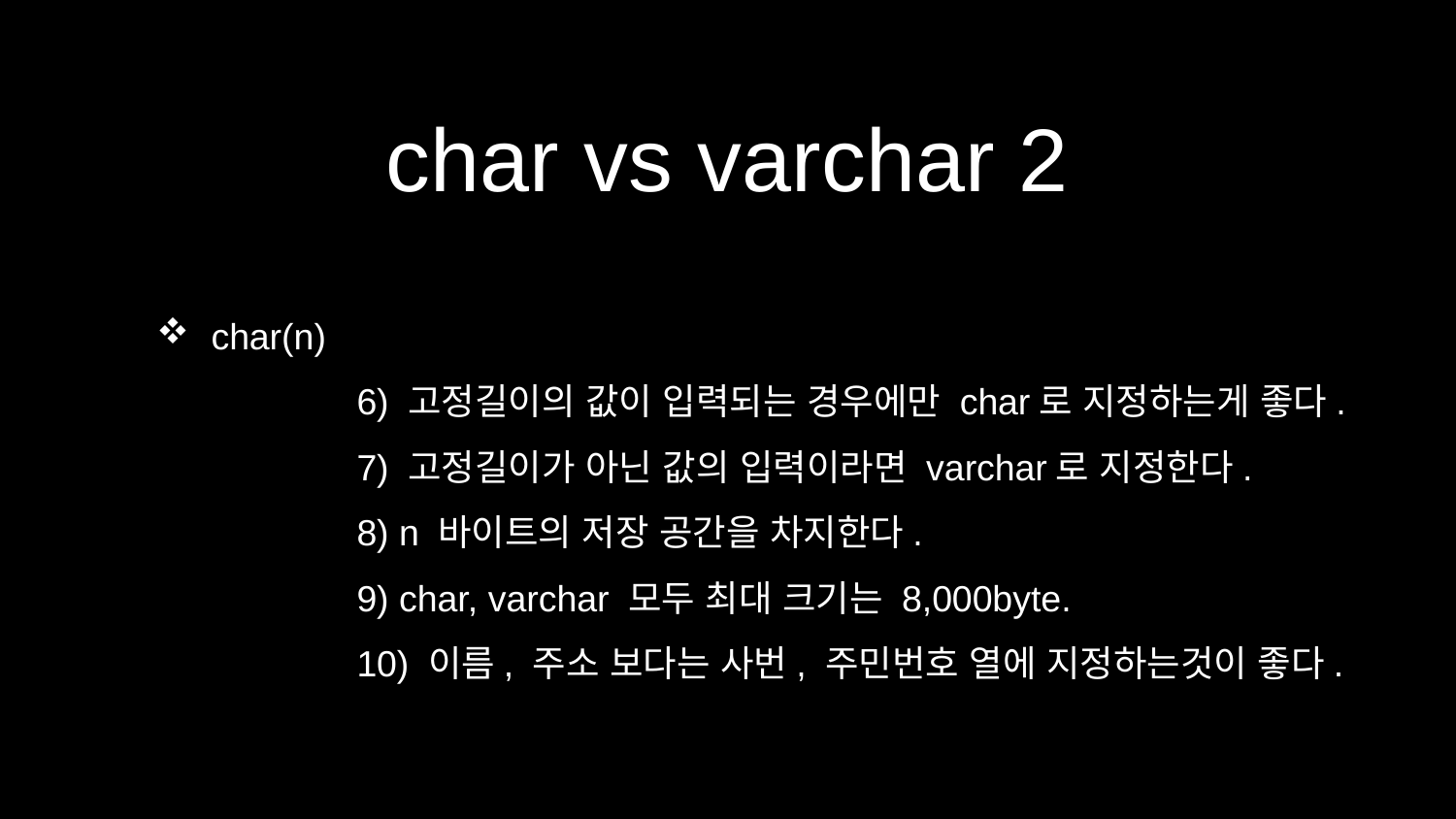

# char vs varchar 2
char(n)
	6) 고정길이의 값이 입력되는 경우에만 char로 지정하는게 좋다.
	7) 고정길이가 아닌 값의 입력이라면 varchar로 지정한다.
	8) n 바이트의 저장 공간을 차지한다.
	9) char, varchar 모두 최대 크기는 8,000byte.
	10) 이름, 주소 보다는 사번, 주민번호 열에 지정하는것이 좋다.